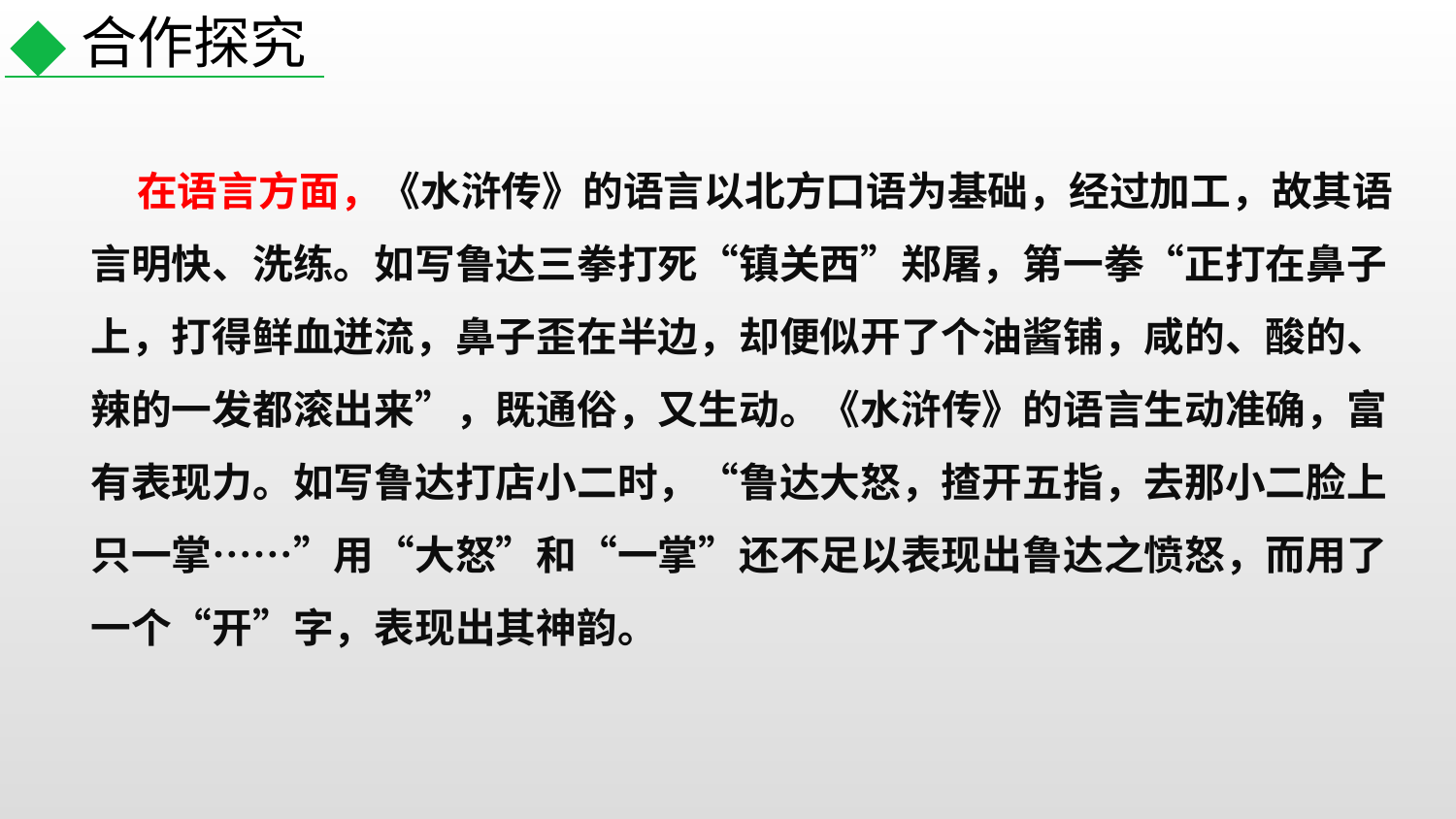

合作探究

    在语言方面，《水浒传》的语言以北方口语为基础，经过加工，故其语言明快、洗练。如写鲁达三拳打死“镇关西”郑屠，第一拳“正打在鼻子上，打得鲜血迸流，鼻子歪在半边，却便似开了个油酱铺，咸的、酸的、辣的一发都滚出来”，既通俗，又生动。《水浒传》的语言生动准确，富有表现力。如写鲁达打店小二时，“鲁达大怒，揸开五指，去那小二脸上只一掌……”用“大怒”和“一掌”还不足以表现出鲁达之愤怒，而用了一个“开”字，表现出其神韵。